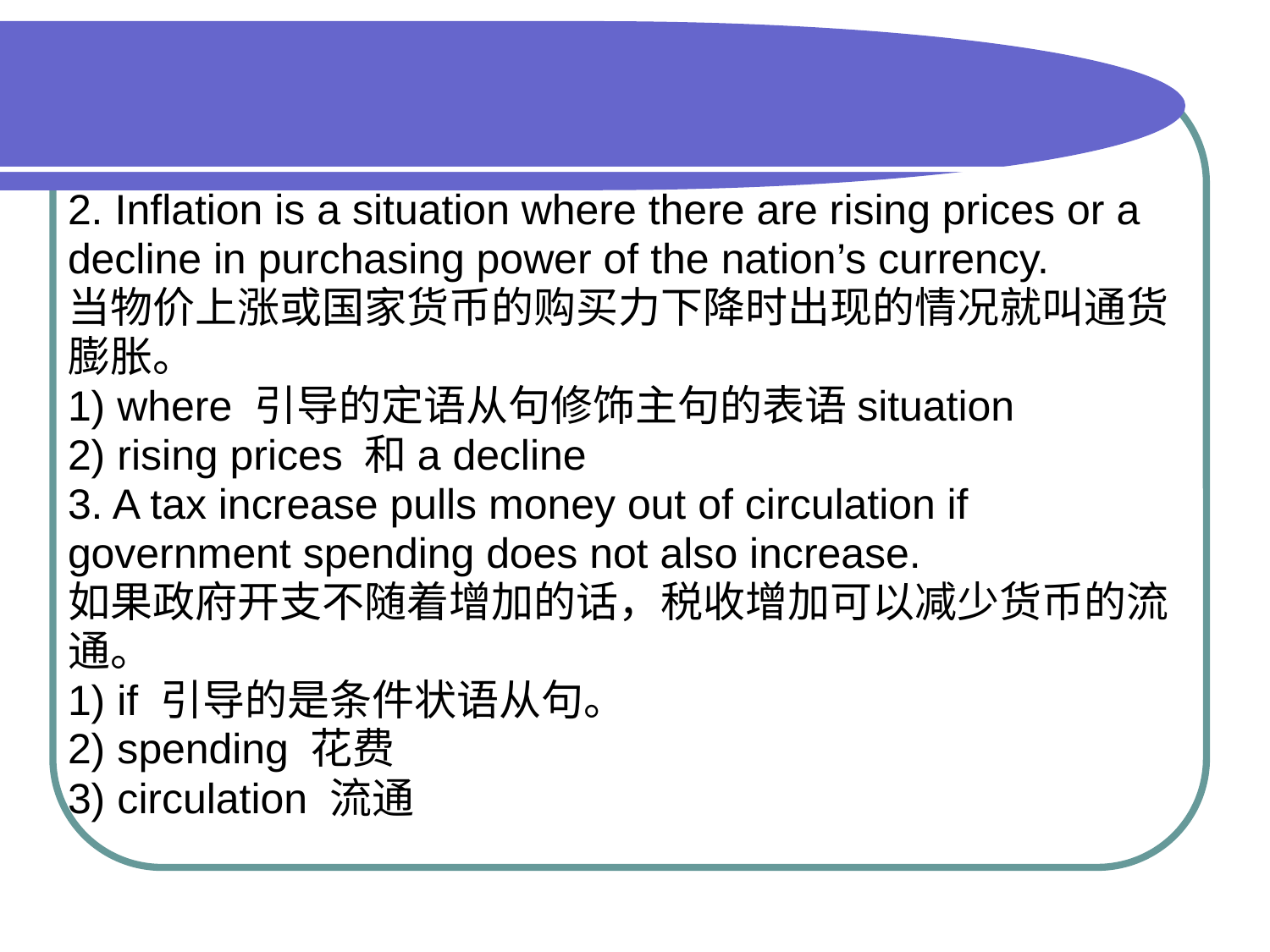

#
2. Inflation is a situation where there are rising prices or a
decline in purchasing power of the nation’s currency.
当物价上涨或国家货币的购买力下降时出现的情况就叫通货
膨胀。
1) where 引导的定语从句修饰主句的表语situation
2) rising prices 和a decline
3. A tax increase pulls money out of circulation if
government spending does not also increase.
如果政府开支不随着增加的话，税收增加可以减少货币的流
通。
1) if 引导的是条件状语从句。
2) spending 花费
3) circulation 流通